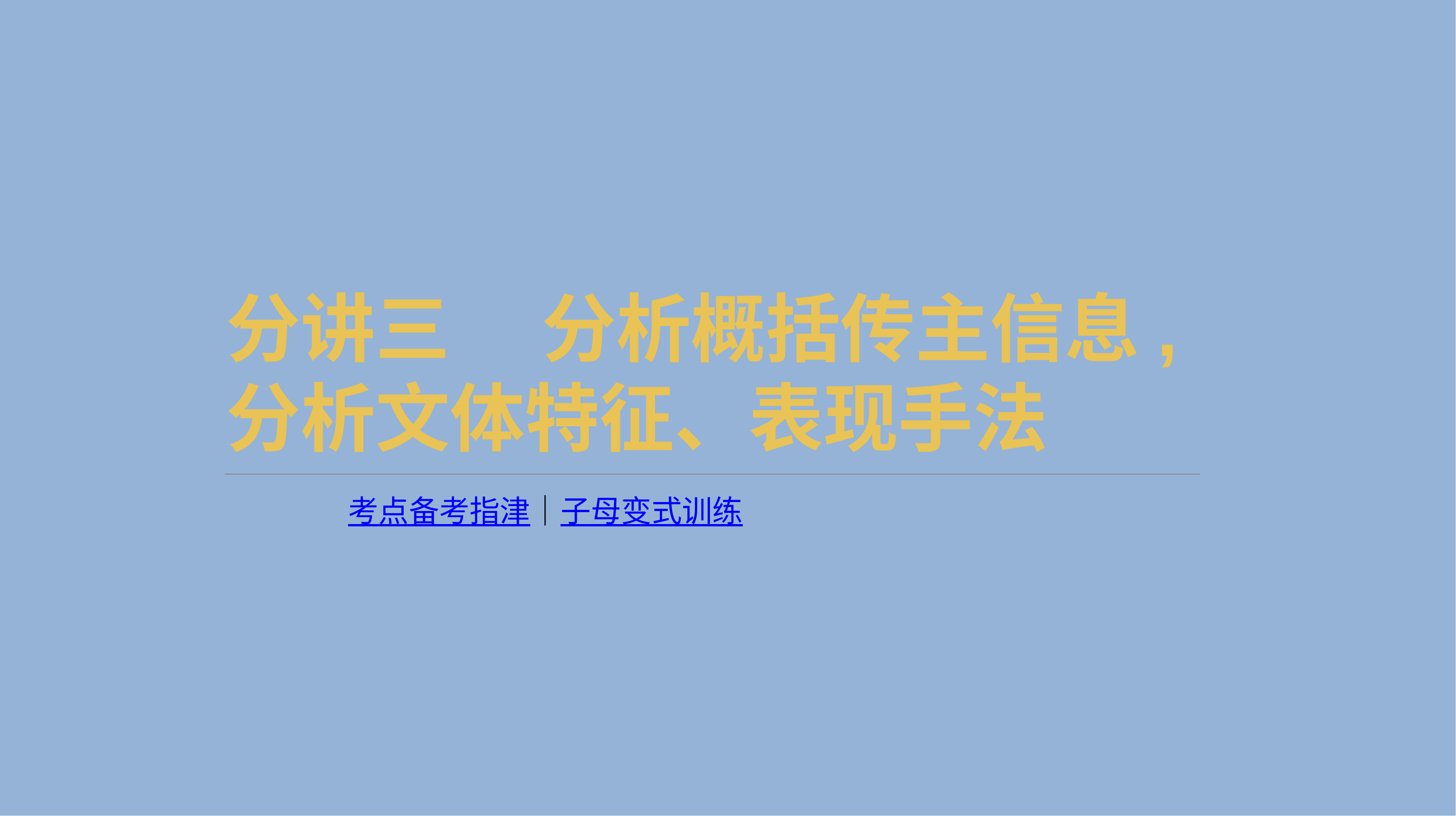

分讲三　 分析概括传主信息,分析文体特征、表现手法
考点备考指津│子母变式训练